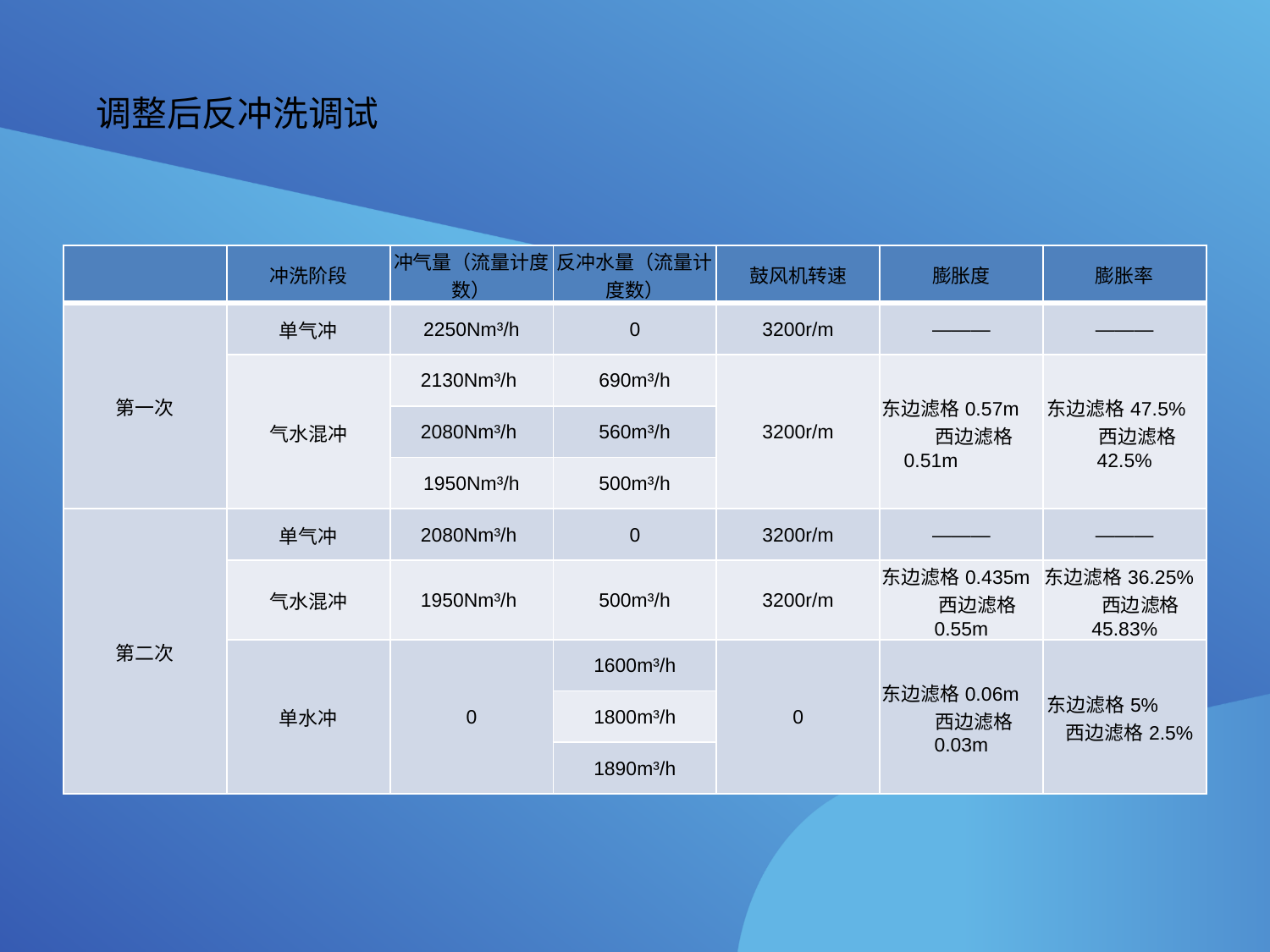

调整后反冲洗调试
|  | 冲洗阶段 | 冲气量（流量计度数） | 反冲水量（流量计度数） | 鼓风机转速 | 膨胀度 | 膨胀率 |
| --- | --- | --- | --- | --- | --- | --- |
| 第一次 | 单气冲 | 2250Nm³/h | 0 | 3200r/m | ——— | ——— |
|  | 气水混冲 | 2130Nm³/h | 690m³/h | 3200r/m | 东边滤格0.57m 西边滤格0.51m | 东边滤格47.5% 西边滤格42.5% |
|  |  | 2080Nm³/h | 560m³/h |  |  |  |
|  |  | 1950Nm³/h | 500m³/h |  |  |  |
| 第二次 | 单气冲 | 2080Nm³/h | 0 | 3200r/m | ——— | ——— |
|  | 气水混冲 | 1950Nm³/h | 500m³/h | 3200r/m | 东边滤格0.435m 西边滤格0.55m | 东边滤格36.25% 西边滤格45.83% |
|  | 单水冲 | 0 | 1600m³/h | 0 | 东边滤格0.06m 西边滤格0.03m | 东边滤格5% 西边滤格2.5% |
|  |  |  | 1800m³/h |  |  |  |
|  |  |  | 1890m³/h |  |  |  |